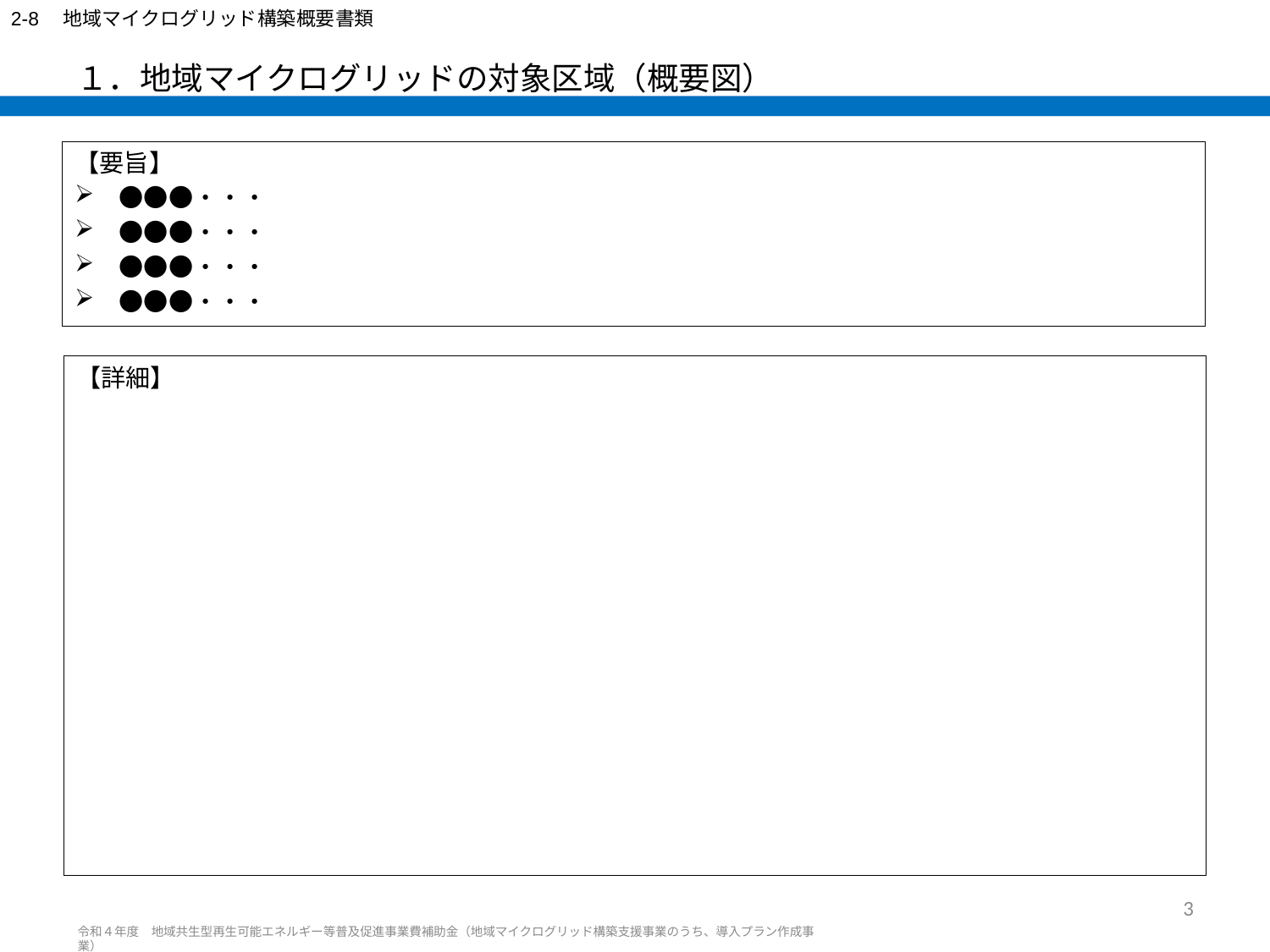

2-8　地域マイクログリッド構築概要書類
# １．地域マイクログリッドの対象区域（概要図）

【要旨】
　●●●・・・
　●●●・・・
　●●●・・・
　●●●・・・
【詳細】
3